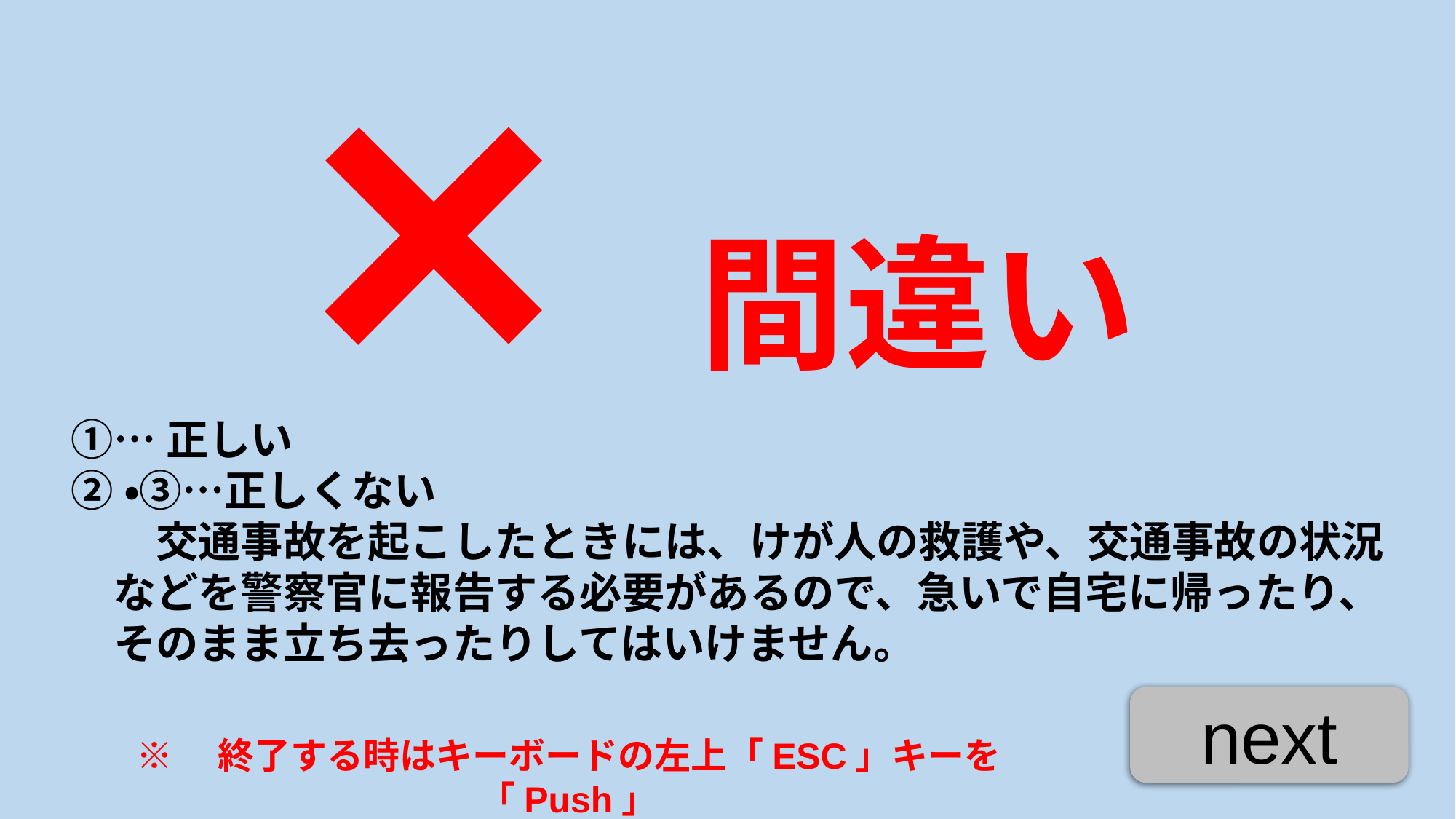

間違い
×
①…正しい
②・③…正しくない
　　交通事故を起こしたときには、けが人の救護や、交通事故の状況
　などを警察官に報告する必要があるので、急いで自宅に帰ったり、
　そのまま立ち去ったりしてはいけません。
next
※　終了する時はキーボードの左上「ESC」キーを「Push」